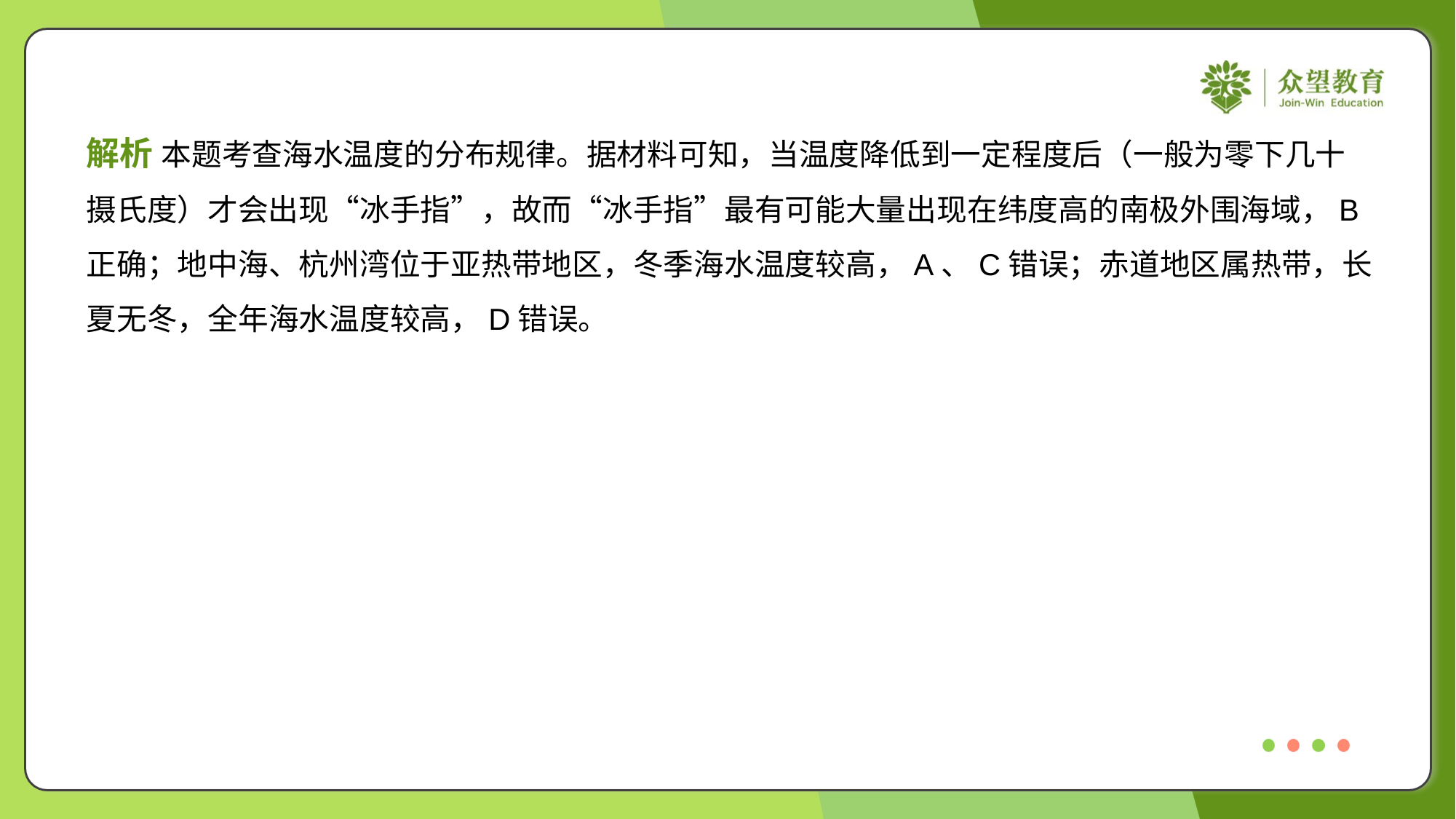

解析 本题考查海水温度的分布规律。据材料可知，当温度降低到一定程度后（一般为零下几十
摄氏度）才会出现“冰手指”，故而“冰手指”最有可能大量出现在纬度高的南极外围海域，B
正确；地中海、杭州湾位于亚热带地区，冬季海水温度较高，A、C错误；赤道地区属热带，长
夏无冬，全年海水温度较高，D错误。